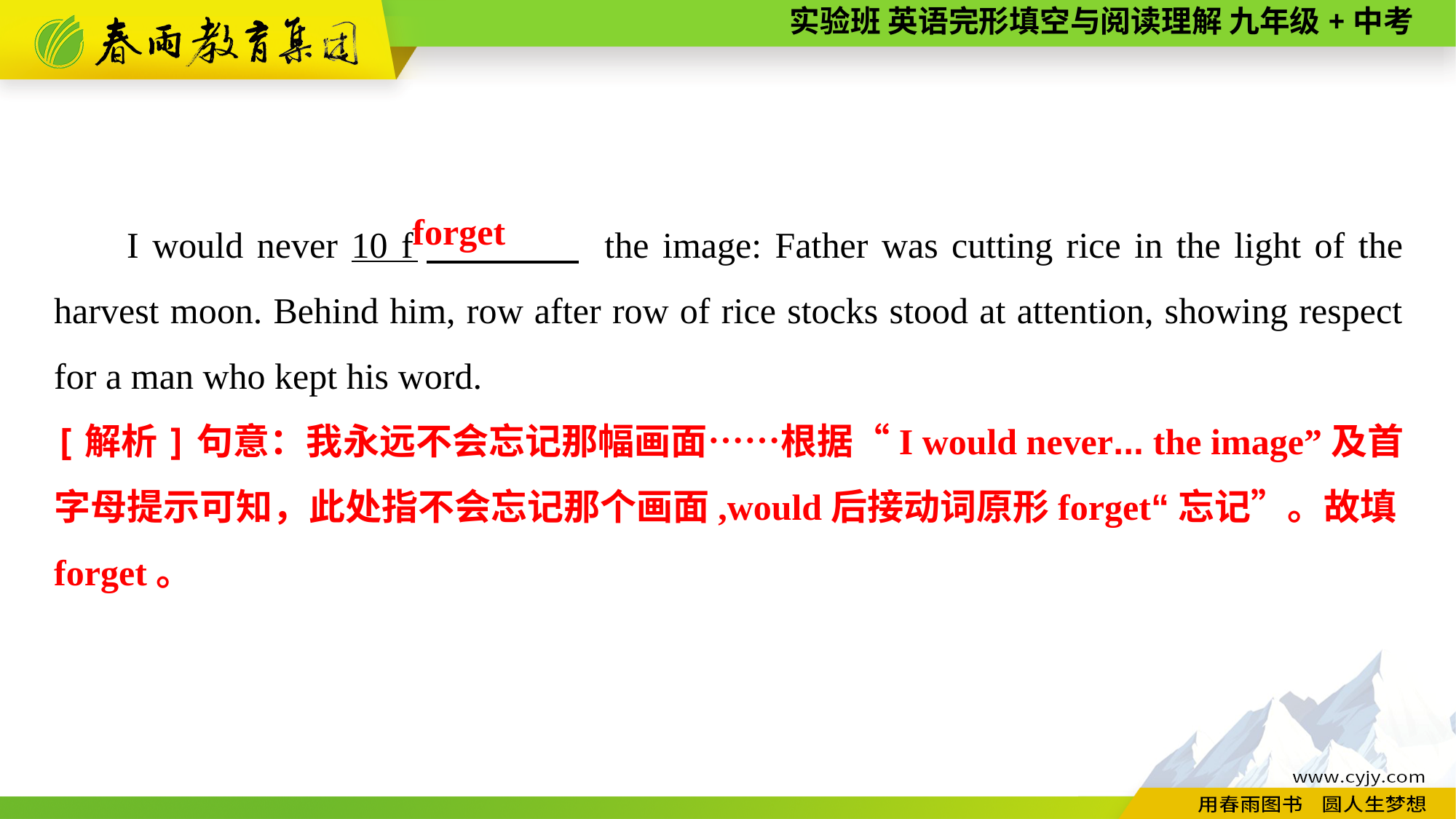

I would never 10 f　      　 the image: Father was cutting rice in the light of the harvest moon. Behind him, row after row of rice stocks stood at attention, showing respect for a man who kept his word.
forget
[解析]句意：我永远不会忘记那幅画面……根据“I would never... the image”及首字母提示可知，此处指不会忘记那个画面,would后接动词原形forget“忘记”。故填forget。